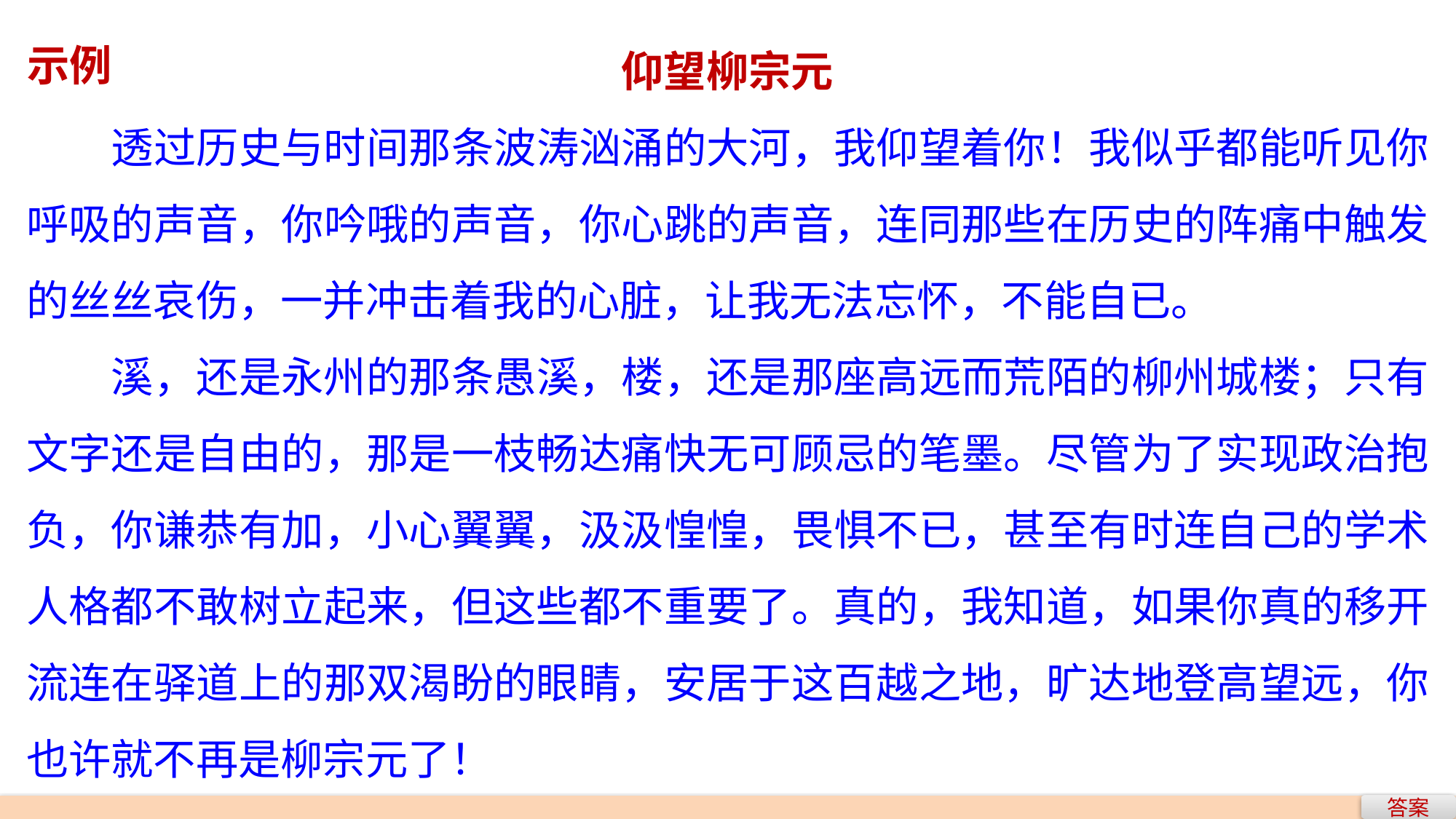

仰望柳宗元
透过历史与时间那条波涛汹涌的大河，我仰望着你！我似乎都能听见你呼吸的声音，你吟哦的声音，你心跳的声音，连同那些在历史的阵痛中触发的丝丝哀伤，一并冲击着我的心脏，让我无法忘怀，不能自已。
溪，还是永州的那条愚溪，楼，还是那座高远而荒陌的柳州城楼；只有文字还是自由的，那是一枝畅达痛快无可顾忌的笔墨。尽管为了实现政治抱负，你谦恭有加，小心翼翼，汲汲惶惶，畏惧不已，甚至有时连自己的学术人格都不敢树立起来，但这些都不重要了。真的，我知道，如果你真的移开流连在驿道上的那双渴盼的眼睛，安居于这百越之地，旷达地登高望远，你也许就不再是柳宗元了！
示例
答案